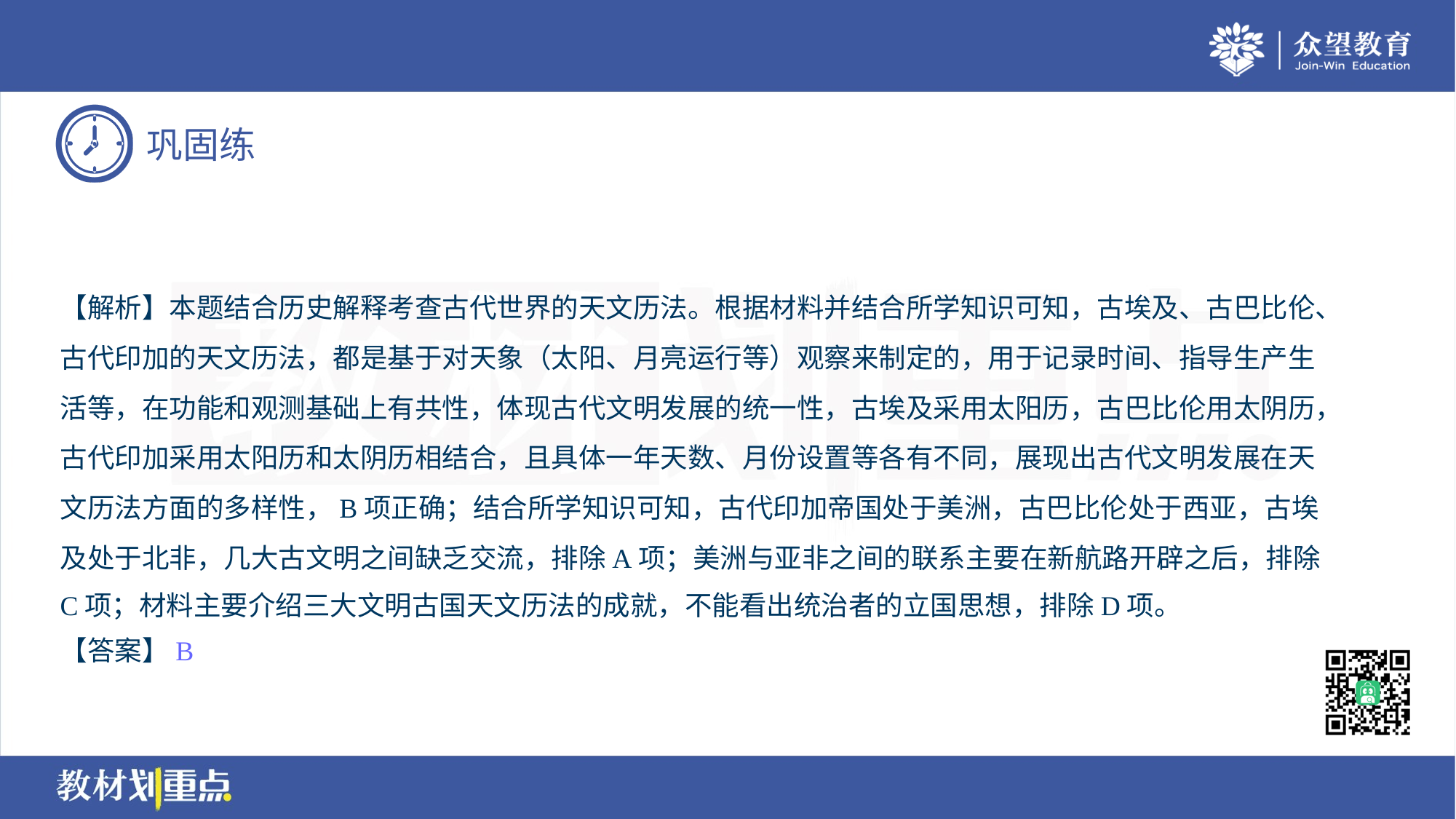

【解析】本题结合历史解释考查古代世界的天文历法。根据材料并结合所学知识可知，古埃及、古巴比伦、
古代印加的天文历法，都是基于对天象（太阳、月亮运行等）观察来制定的，用于记录时间、指导生产生
活等，在功能和观测基础上有共性，体现古代文明发展的统一性，古埃及采用太阳历，古巴比伦用太阴历，
古代印加采用太阳历和太阴历相结合，且具体一年天数、月份设置等各有不同，展现出古代文明发展在天
文历法方面的多样性，B项正确；结合所学知识可知，古代印加帝国处于美洲，古巴比伦处于西亚，古埃
及处于北非，几大古文明之间缺乏交流，排除A项；美洲与亚非之间的联系主要在新航路开辟之后，排除
C项；材料主要介绍三大文明古国天文历法的成就，不能看出统治者的立国思想，排除D项。
【答案】B